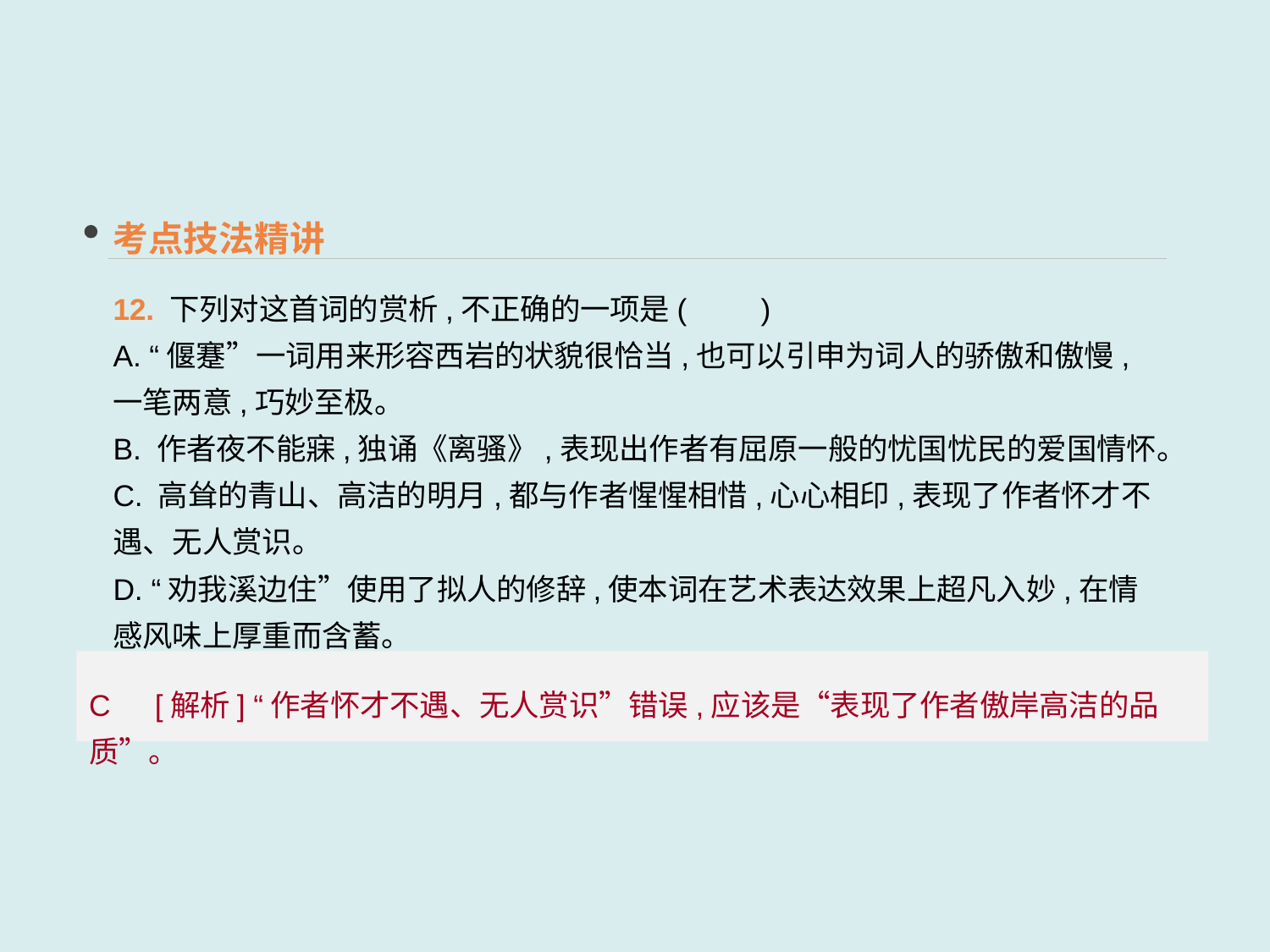

考点技法精讲

12. 下列对这首词的赏析,不正确的一项是(　　)
A. “偃蹇”一词用来形容西岩的状貌很恰当,也可以引申为词人的骄傲和傲慢,一笔两意,巧妙至极。
B. 作者夜不能寐,独诵《离骚》,表现出作者有屈原一般的忧国忧民的爱国情怀。
C. 高耸的青山、高洁的明月,都与作者惺惺相惜,心心相印,表现了作者怀才不遇、无人赏识。
D. “劝我溪边住”使用了拟人的修辞,使本词在艺术表达效果上超凡入妙,在情感风味上厚重而含蓄。

C　[解析] “作者怀才不遇、无人赏识”错误,应该是“表现了作者傲岸高洁的品质”。